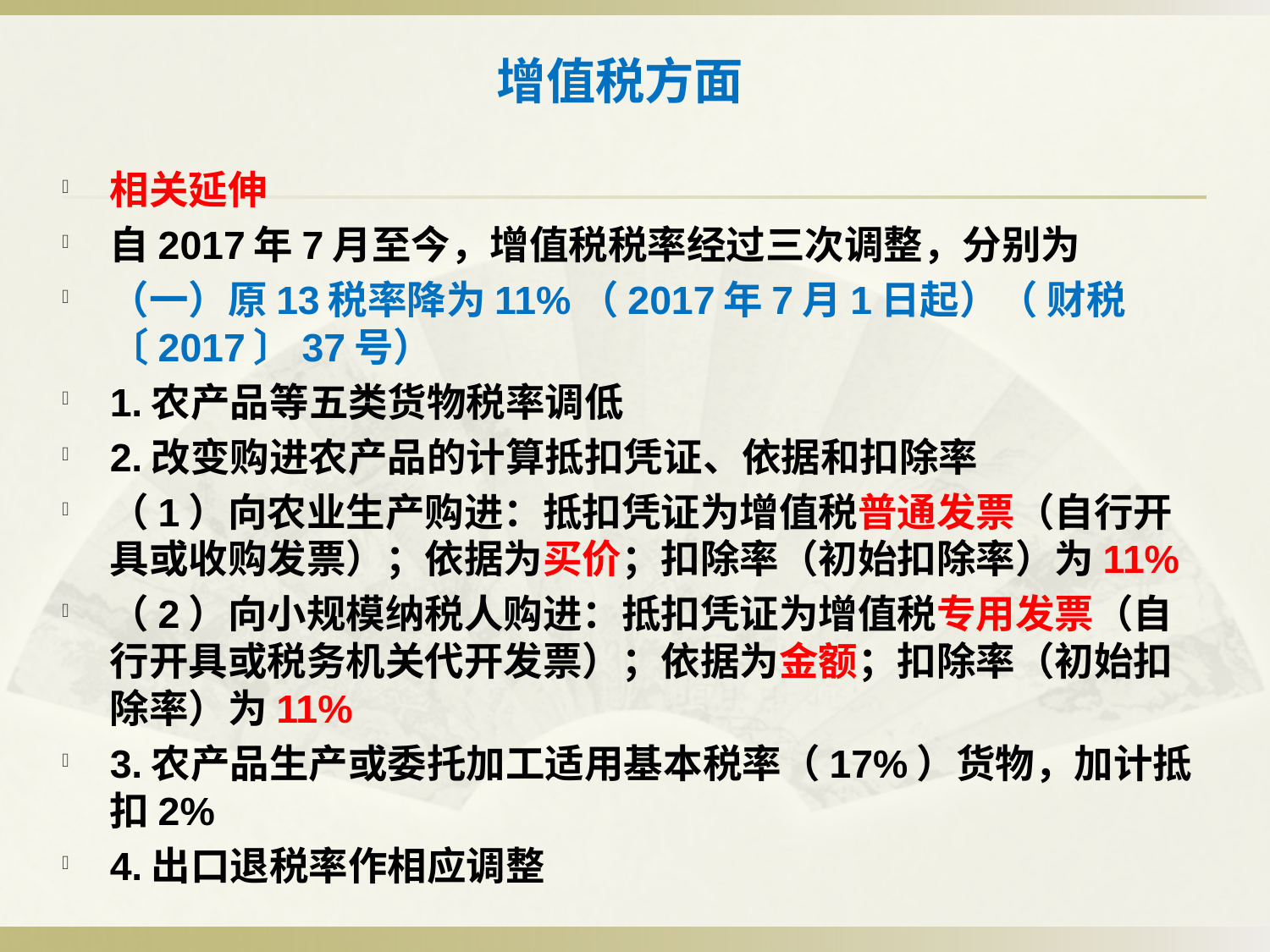

# 增值税方面
相关延伸
自2017年7月至今，增值税税率经过三次调整，分别为
（一）原13税率降为11%（2017年7月1日起）（ 财税〔2017〕37号）
1.农产品等五类货物税率调低
2.改变购进农产品的计算抵扣凭证、依据和扣除率
（1）向农业生产购进：抵扣凭证为增值税普通发票（自行开具或收购发票）；依据为买价；扣除率（初始扣除率）为11%
（2）向小规模纳税人购进：抵扣凭证为增值税专用发票（自行开具或税务机关代开发票）；依据为金额；扣除率（初始扣除率）为11%
3.农产品生产或委托加工适用基本税率（17%）货物，加计抵扣2%
4.出口退税率作相应调整